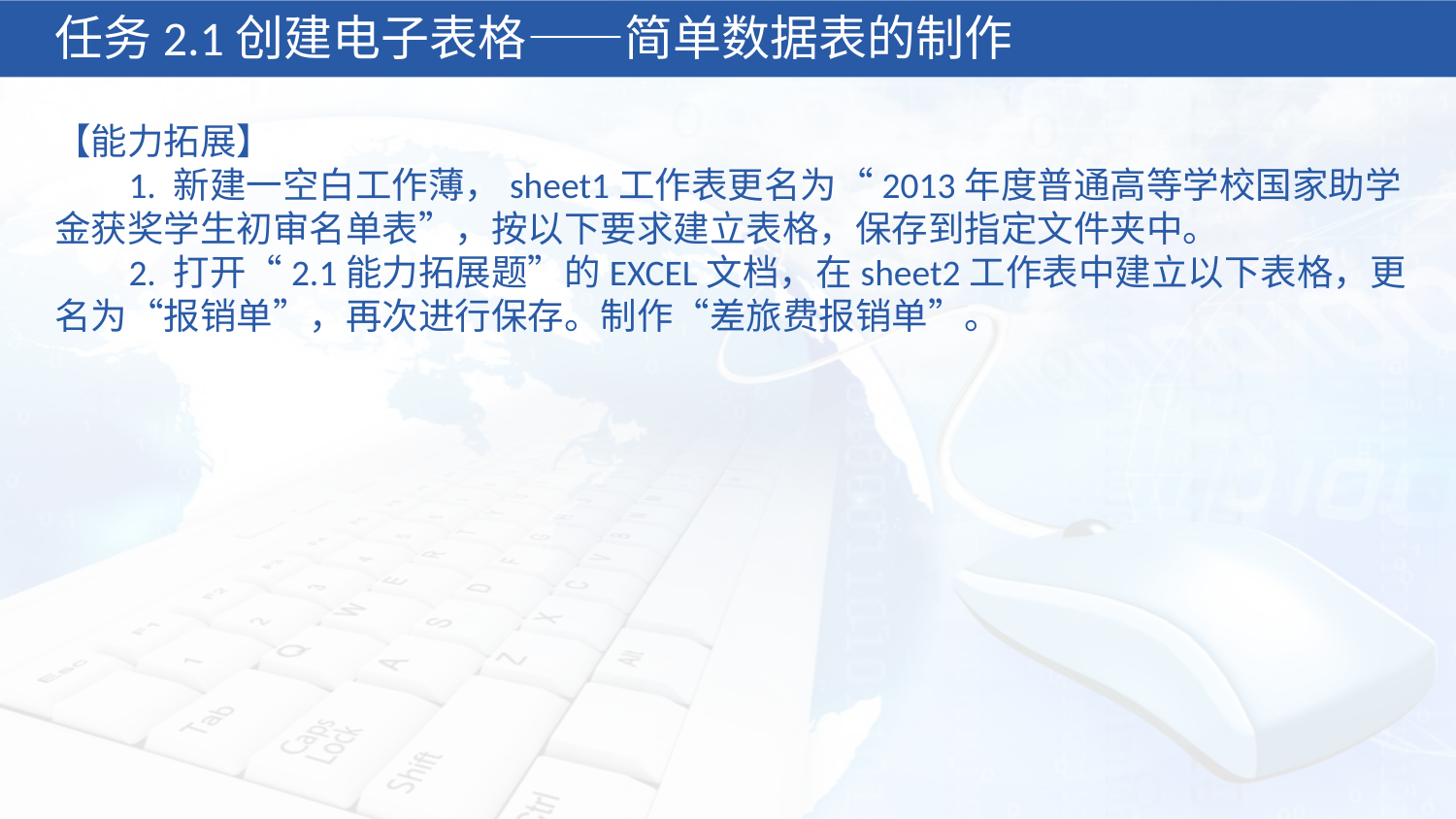

任务2.1创建电子表格——简单数据表的制作
【能力拓展】
         1. 新建一空白工作薄，sheet1工作表更名为“2013年度普通高等学校国家助学金获奖学生初审名单表”，按以下要求建立表格，保存到指定文件夹中。
         2. 打开“2.1能力拓展题”的EXCEL文档，在sheet2工作表中建立以下表格，更名为“报销单”，再次进行保存。制作“差旅费报销单”。